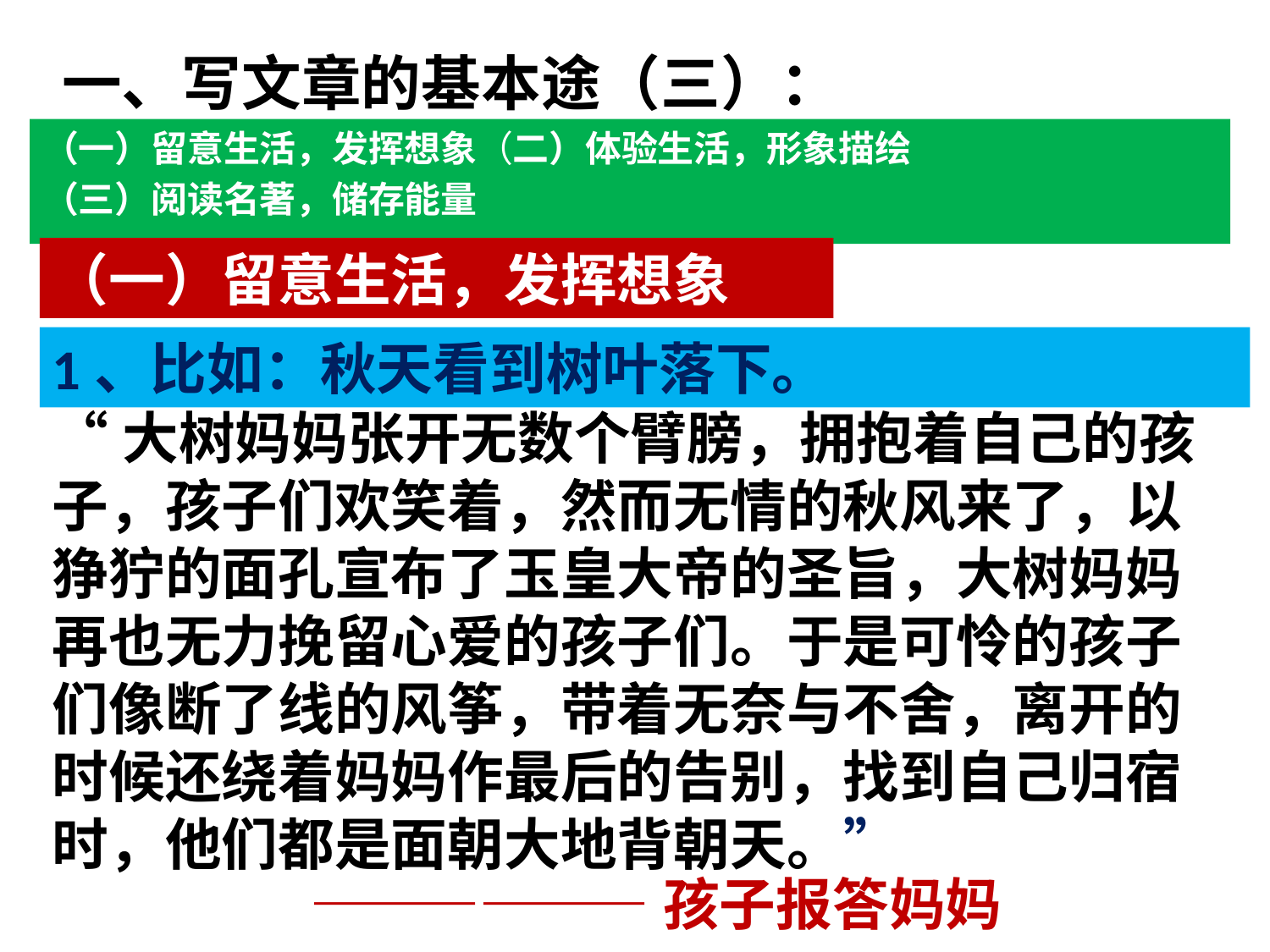

# 一、写文章的基本途（三）：
（一）留意生活，发挥想象（二）体验生活，形象描绘
（三）阅读名著，储存能量

（一）留意生活，发挥想象
1、比如：秋天看到树叶落下。
“大树妈妈张开无数个臂膀，拥抱着自己的孩子，孩子们欢笑着，然而无情的秋风来了，以狰狞的面孔宣布了玉皇大帝的圣旨，大树妈妈再也无力挽留心爱的孩子们。于是可怜的孩子们像断了线的风筝，带着无奈与不舍，离开的时候还绕着妈妈作最后的告别，找到自己归宿时，他们都是面朝大地背朝天。”

——————孩子报答妈妈